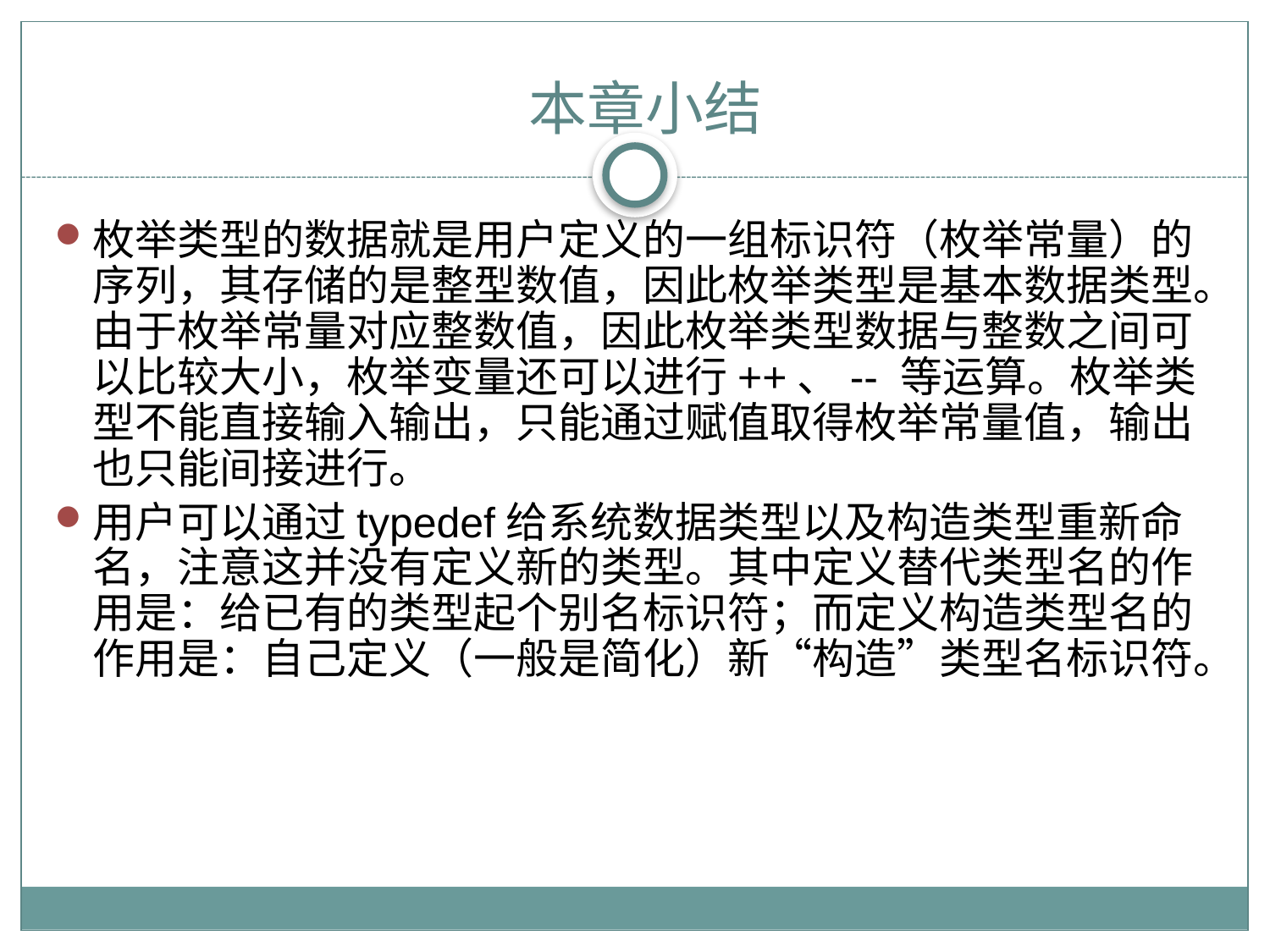

本章小结
枚举类型的数据就是用户定义的一组标识符（枚举常量）的序列，其存储的是整型数值，因此枚举类型是基本数据类型。由于枚举常量对应整数值，因此枚举类型数据与整数之间可以比较大小，枚举变量还可以进行++、-- 等运算。枚举类型不能直接输入输出，只能通过赋值取得枚举常量值，输出也只能间接进行。
用户可以通过typedef给系统数据类型以及构造类型重新命名，注意这并没有定义新的类型。其中定义替代类型名的作用是：给已有的类型起个别名标识符；而定义构造类型名的作用是：自己定义（一般是简化）新“构造”类型名标识符。